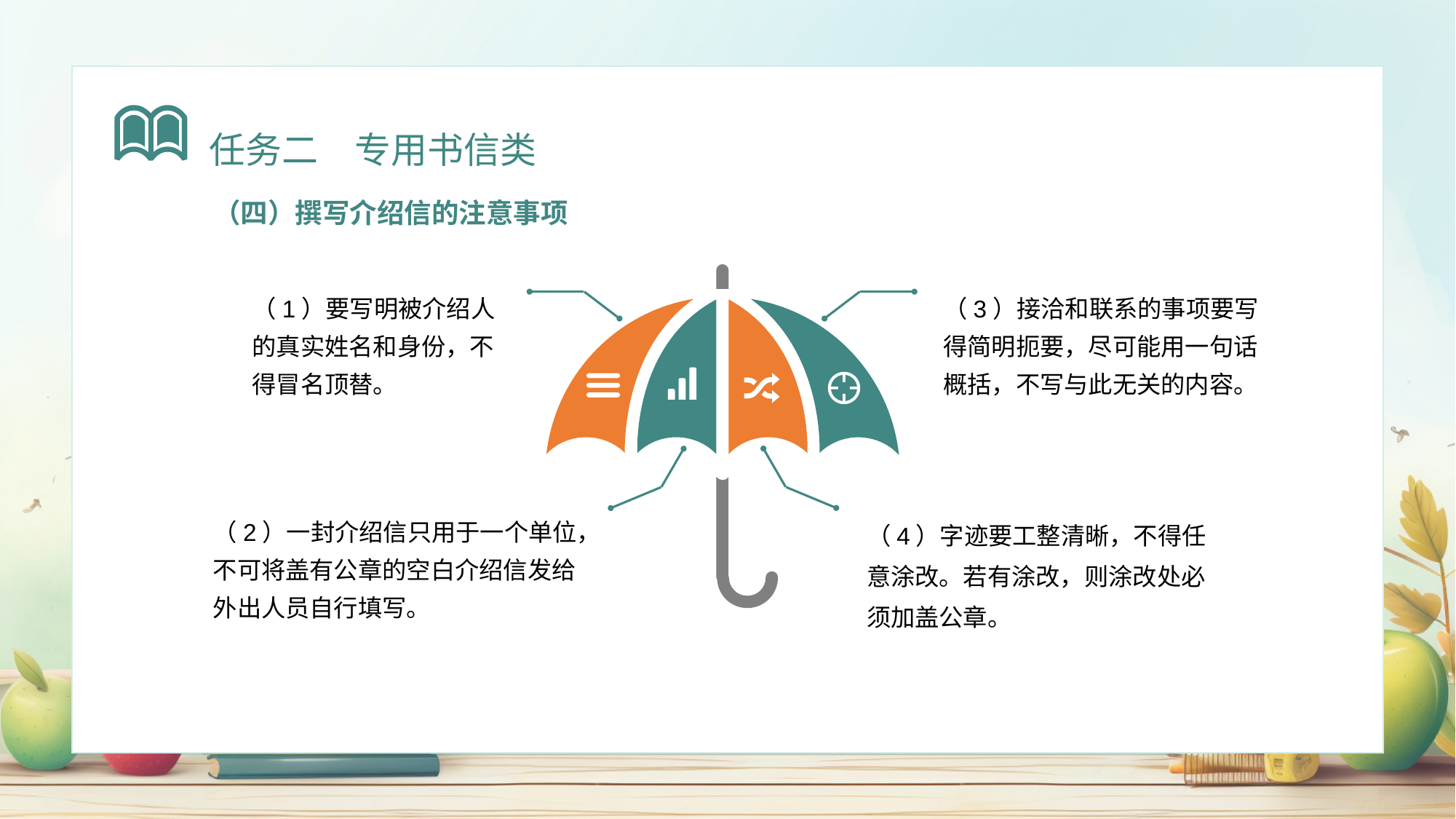

任务二　专用书信类

（四）撰写介绍信的注意事项

（1）要写明被介绍人的真实姓名和身份，不得冒名顶替。
（3）接洽和联系的事项要写得简明扼要，尽可能用一句话概括，不写与此无关的内容。
（2）一封介绍信只用于一个单位，不可将盖有公章的空白介绍信发给外出人员自行填写。
（4）字迹要工整清晰，不得任意涂改。若有涂改，则涂改处必须加盖公章。